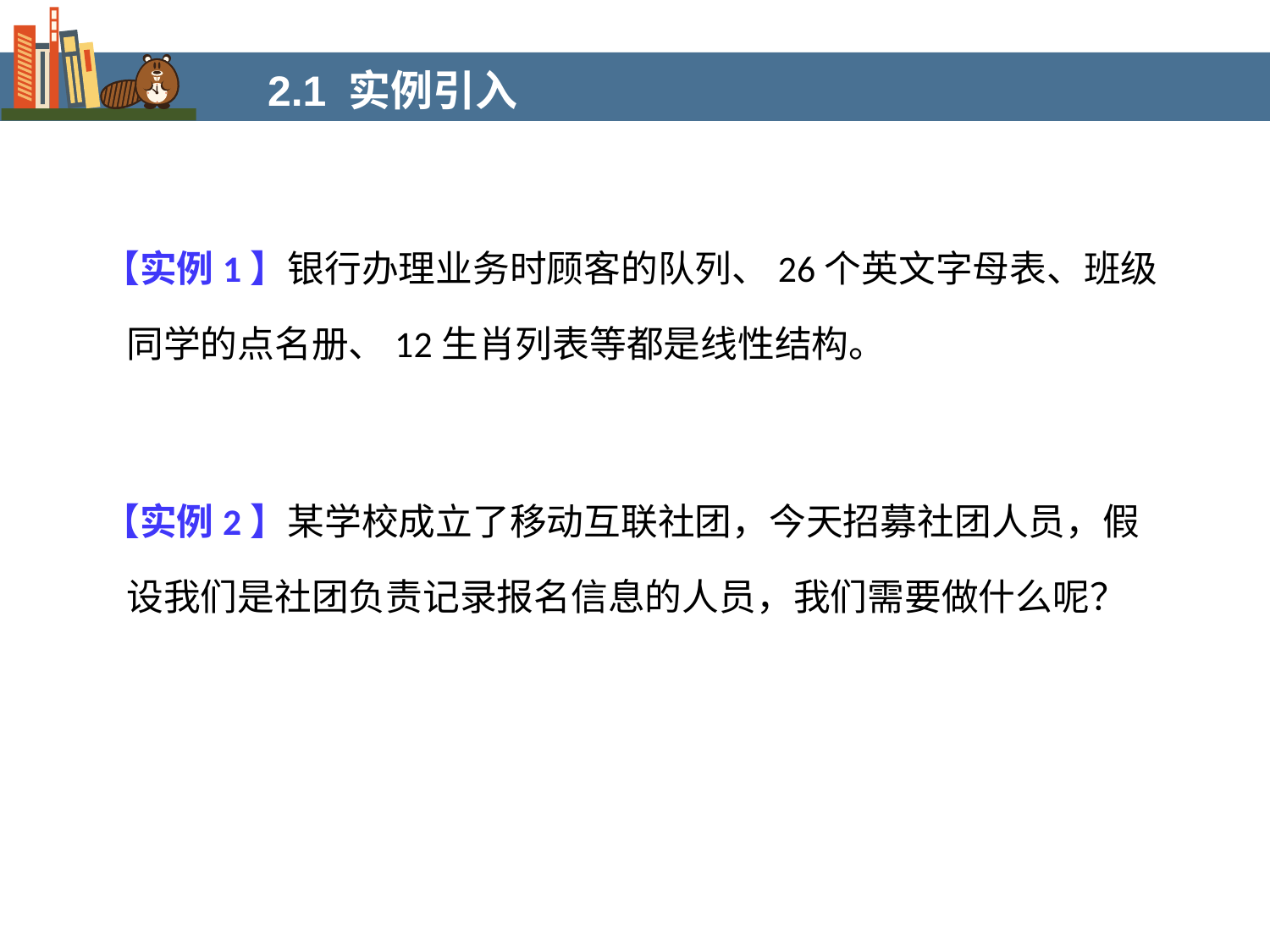

2.1 实例引入

【实例1】银行办理业务时顾客的队列、26个英文字母表、班级同学的点名册、12生肖列表等都是线性结构。

【实例2】某学校成立了移动互联社团，今天招募社团人员，假设我们是社团负责记录报名信息的人员，我们需要做什么呢？